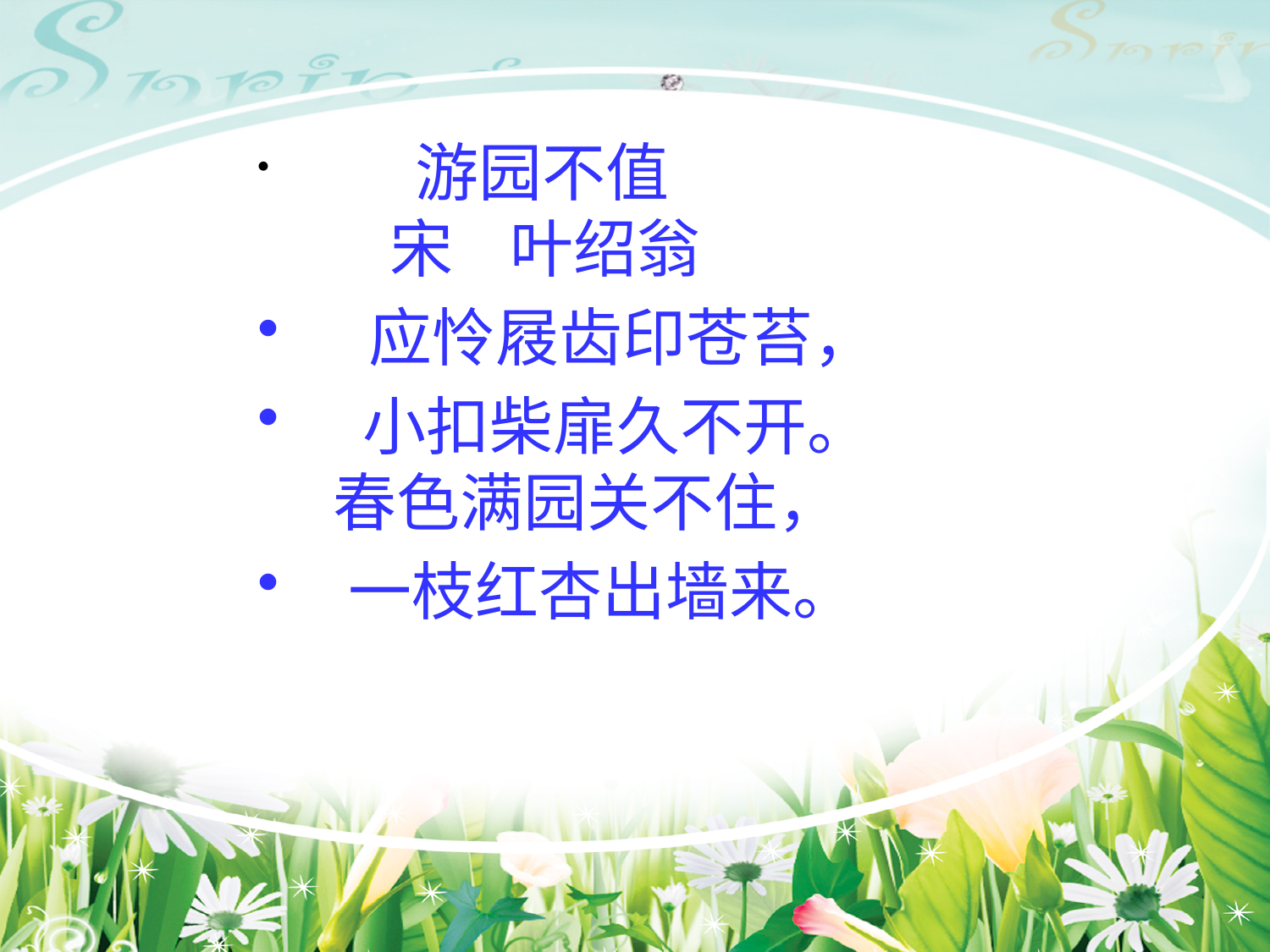

游园不值
      宋    叶绍翁
　应怜屐齿印苍苔，
   小扣柴扉久不开。
  春色满园关不住，
  一枝红杏出墙来。